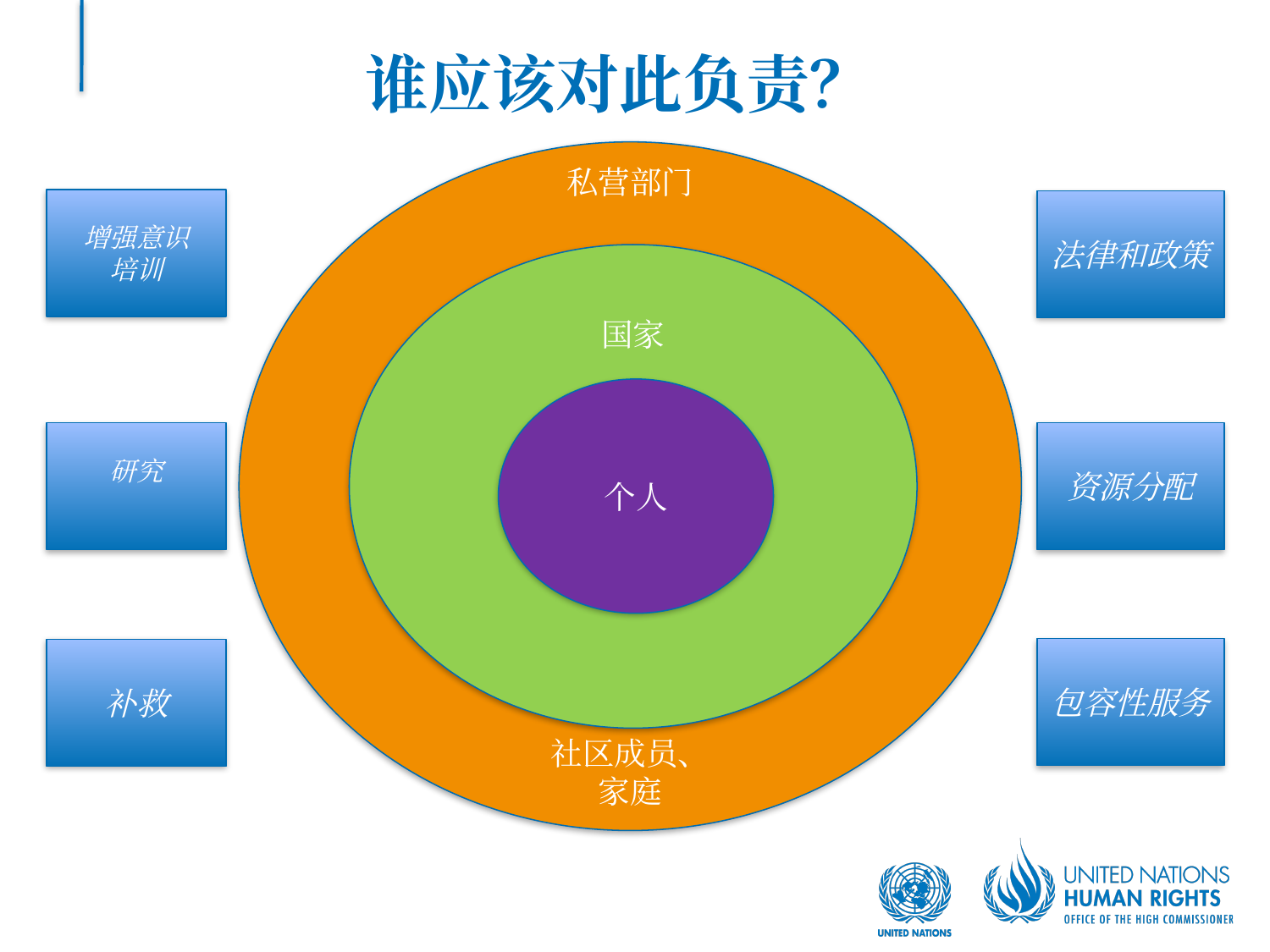

# 谁应该对此负责？
私营部门

社区成员、
家庭
增强意识
培训

法律和政策
国家

个人
研究

资源分配
包容性服务
补救